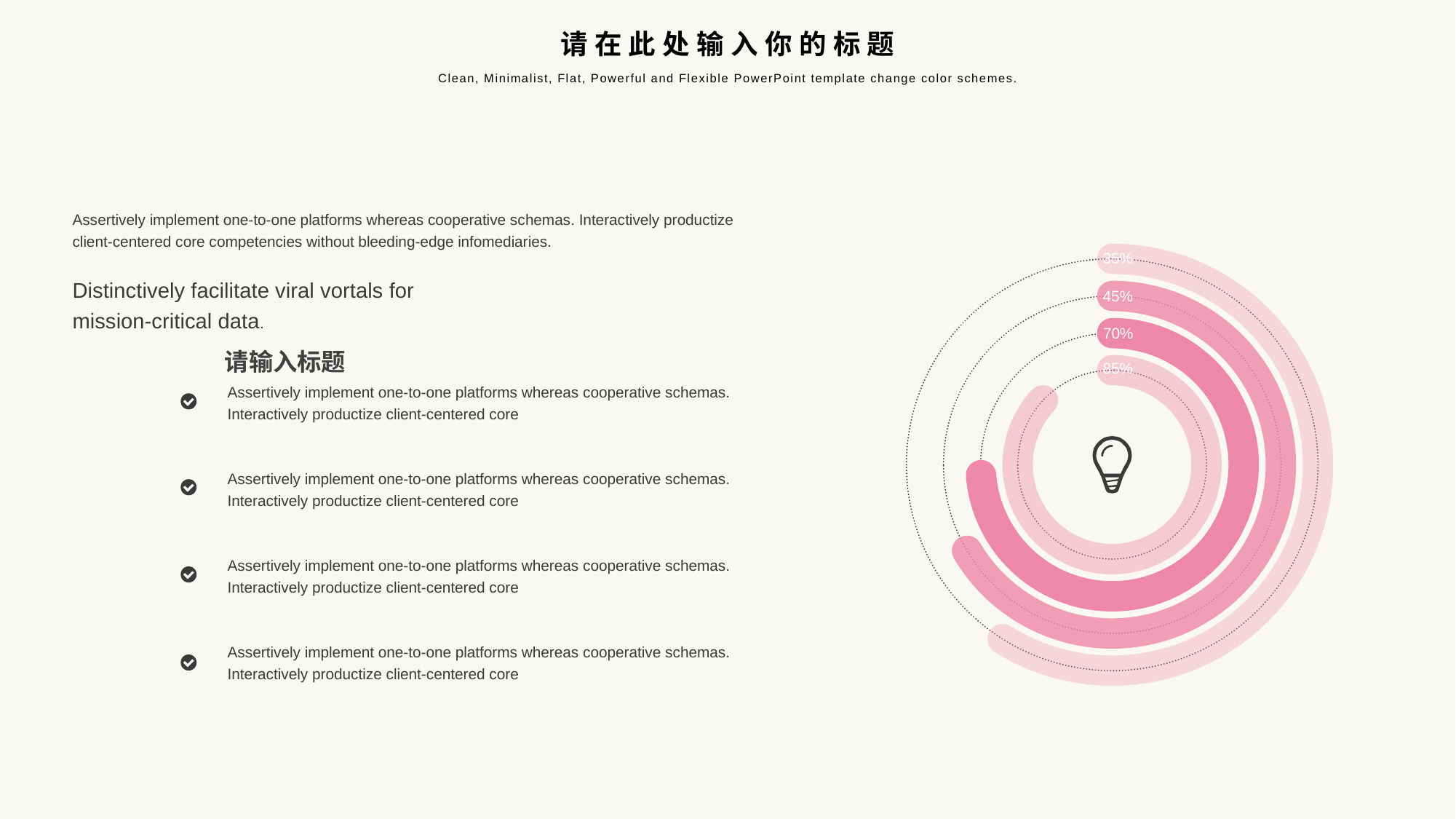

请在此处输入你的标题
Clean, Minimalist, Flat, Powerful and Flexible PowerPoint template change color schemes.
Assertively implement one-to-one platforms whereas cooperative schemas. Interactively productize client-centered core competencies without bleeding-edge infomediaries.

Distinctively facilitate viral vortals for
mission-critical data.

35%

45%

70%

请输入标题
85%

Assertively implement one-to-one platforms whereas cooperative schemas. Interactively productize client-centered core

Assertively implement one-to-one platforms whereas cooperative schemas. Interactively productize client-centered core

Assertively implement one-to-one platforms whereas cooperative schemas. Interactively productize client-centered core

Assertively implement one-to-one platforms whereas cooperative schemas. Interactively productize client-centered core